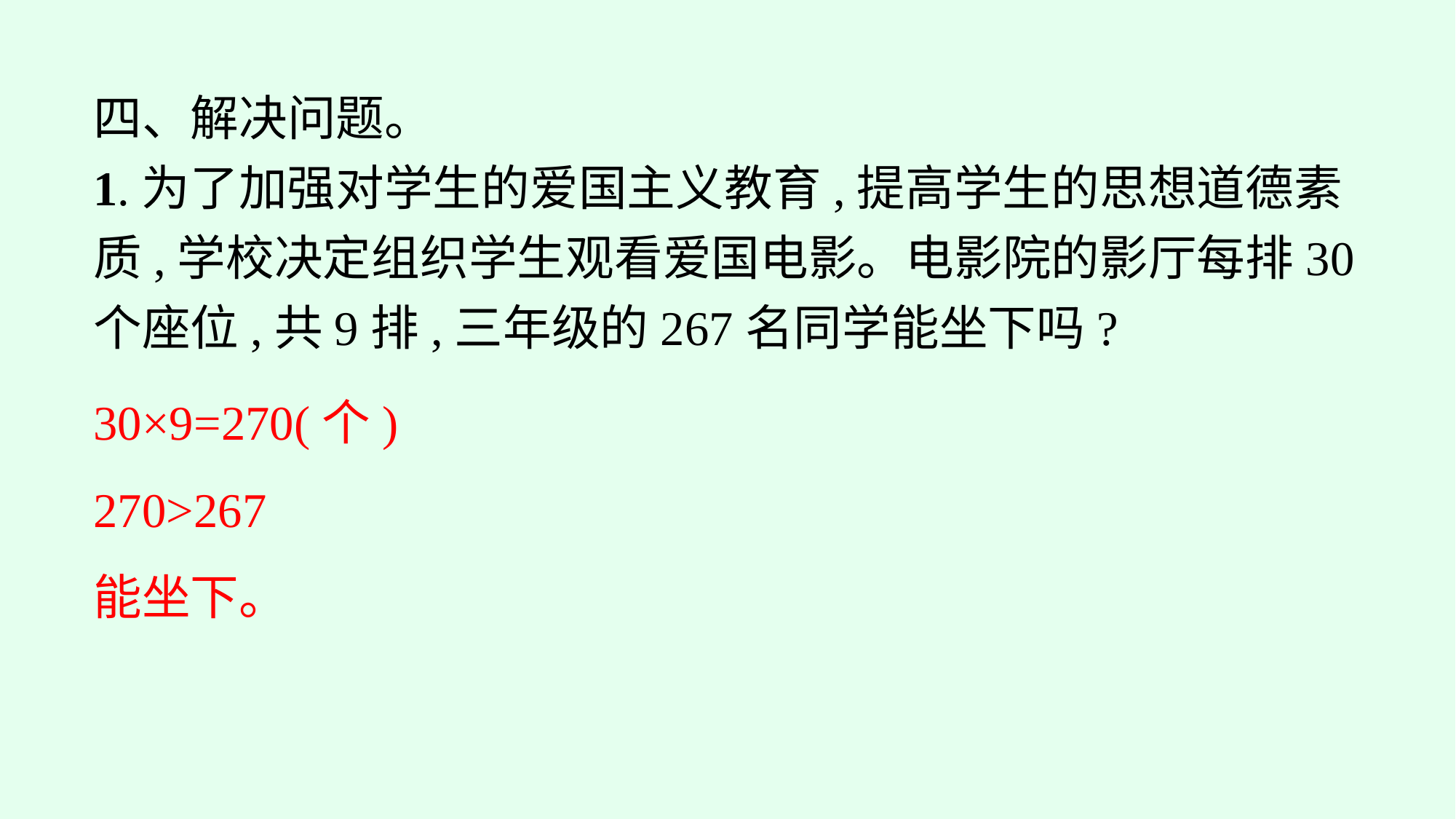

四、解决问题。
1.为了加强对学生的爱国主义教育,提高学生的思想道德素质,学校决定组织学生观看爱国电影。电影院的影厅每排30个座位,共9排,三年级的267名同学能坐下吗?
30×9=270(个)
270>267
能坐下。